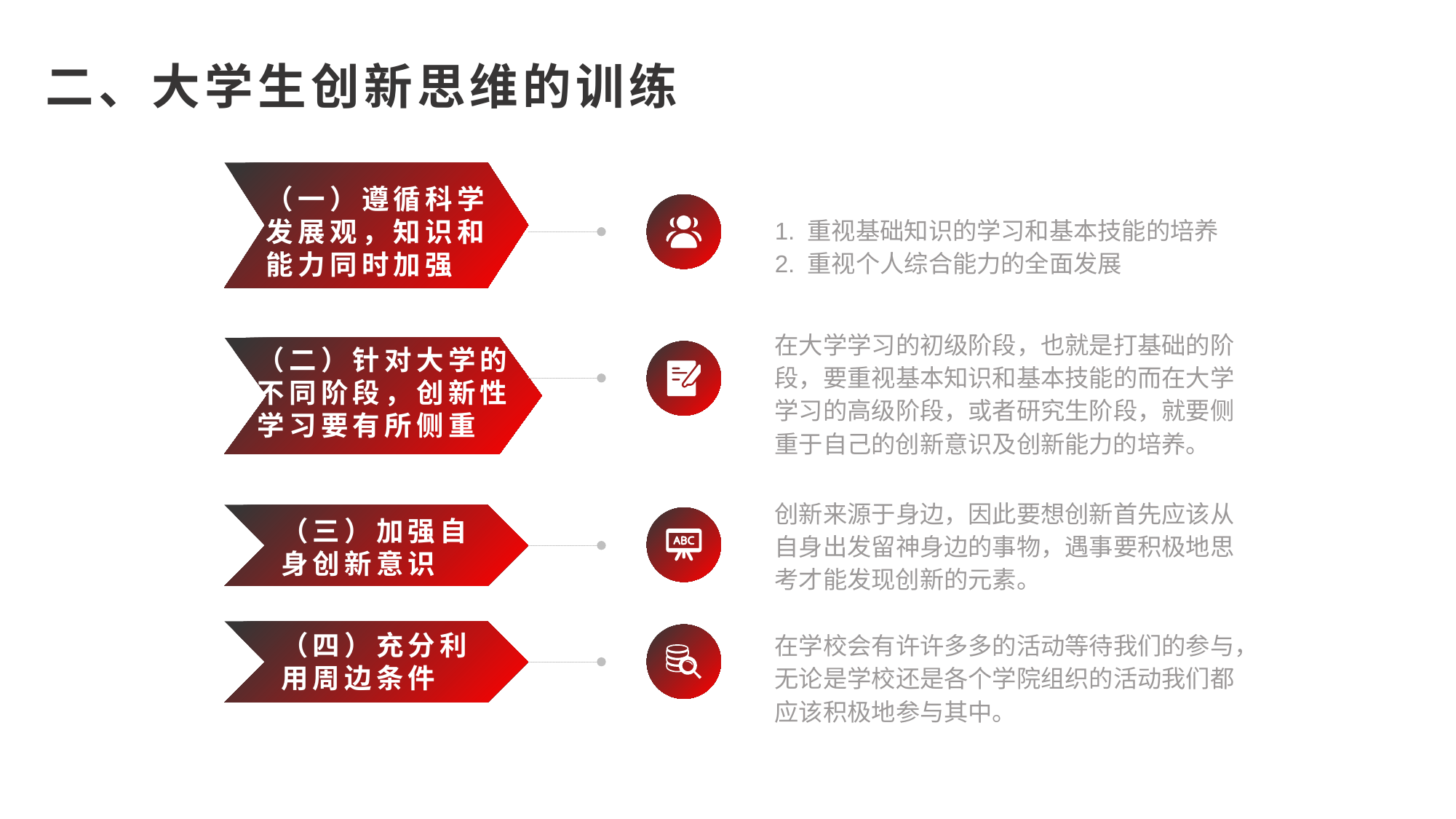

二、大学生创新思维的训练

（一）遵循科学发展观，知识和能力同时加强

1. 重视基础知识的学习和基本技能的培养
2. 重视个人综合能力的全面发展
在大学学习的初级阶段，也就是打基础的阶段，要重视基本知识和基本技能的而在大学学习的高级阶段，或者研究生阶段，就要侧重于自己的创新意识及创新能力的培养。

（二）针对大学的不同阶段，创新性学习要有所侧重

创新来源于身边，因此要想创新首先应该从自身出发留神身边的事物，遇事要积极地思考才能发现创新的元素。

（三）加强自身创新意识
在学校会有许许多多的活动等待我们的参与，无论是学校还是各个学院组织的活动我们都应该积极地参与其中。

（四）充分利用周边条件